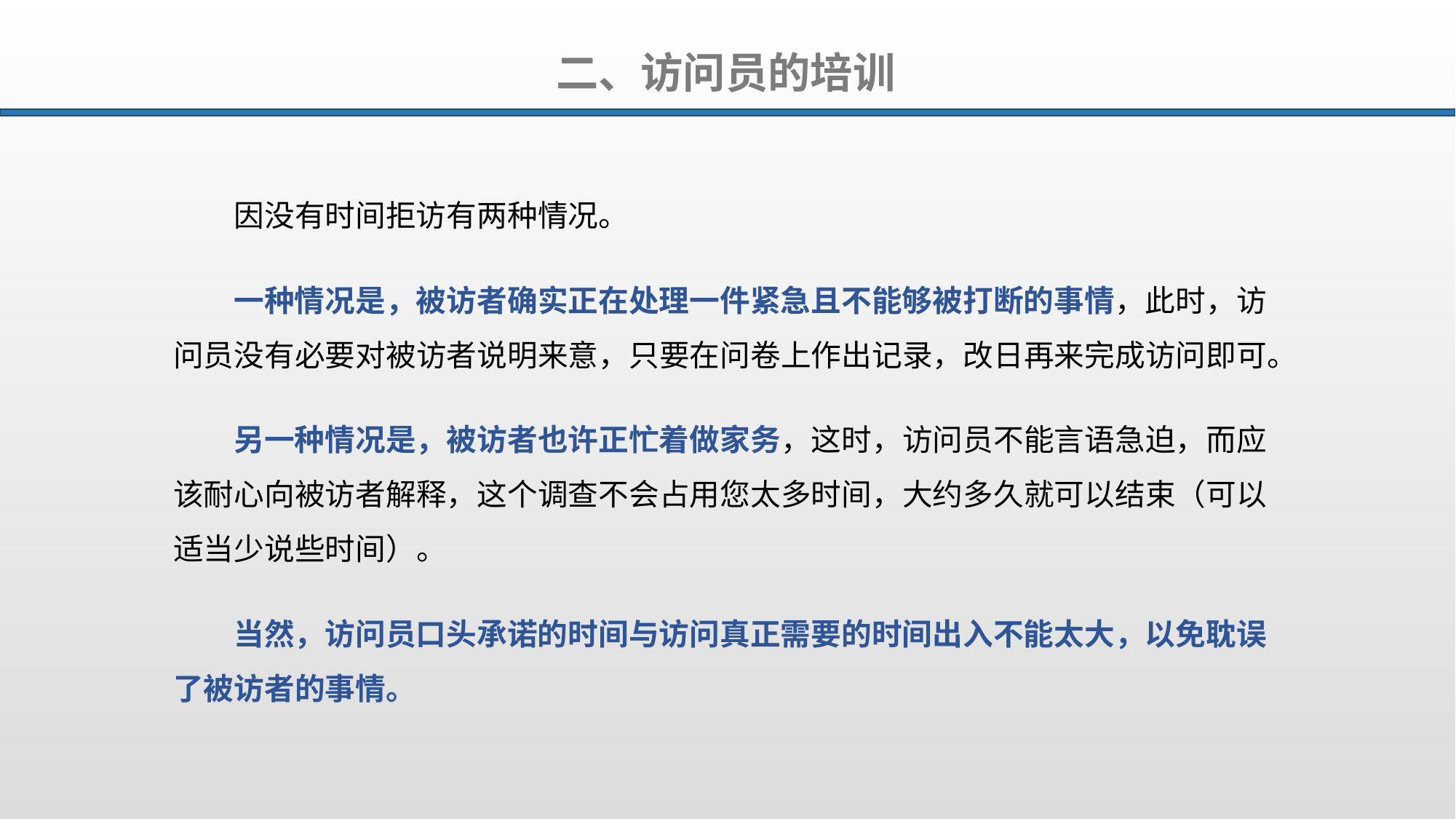

二、访问员的培训

因没有时间拒访有两种情况。
一种情况是，被访者确实正在处理一件紧急且不能够被打断的事情，此时，访问员没有必要对被访者说明来意，只要在问卷上作出记录，改日再来完成访问即可。
另一种情况是，被访者也许正忙着做家务，这时，访问员不能言语急迫，而应该耐心向被访者解释，这个调查不会占用您太多时间，大约多久就可以结束（可以适当少说些时间）。
当然，访问员口头承诺的时间与访问真正需要的时间出入不能太大，以免耽误了被访者的事情。